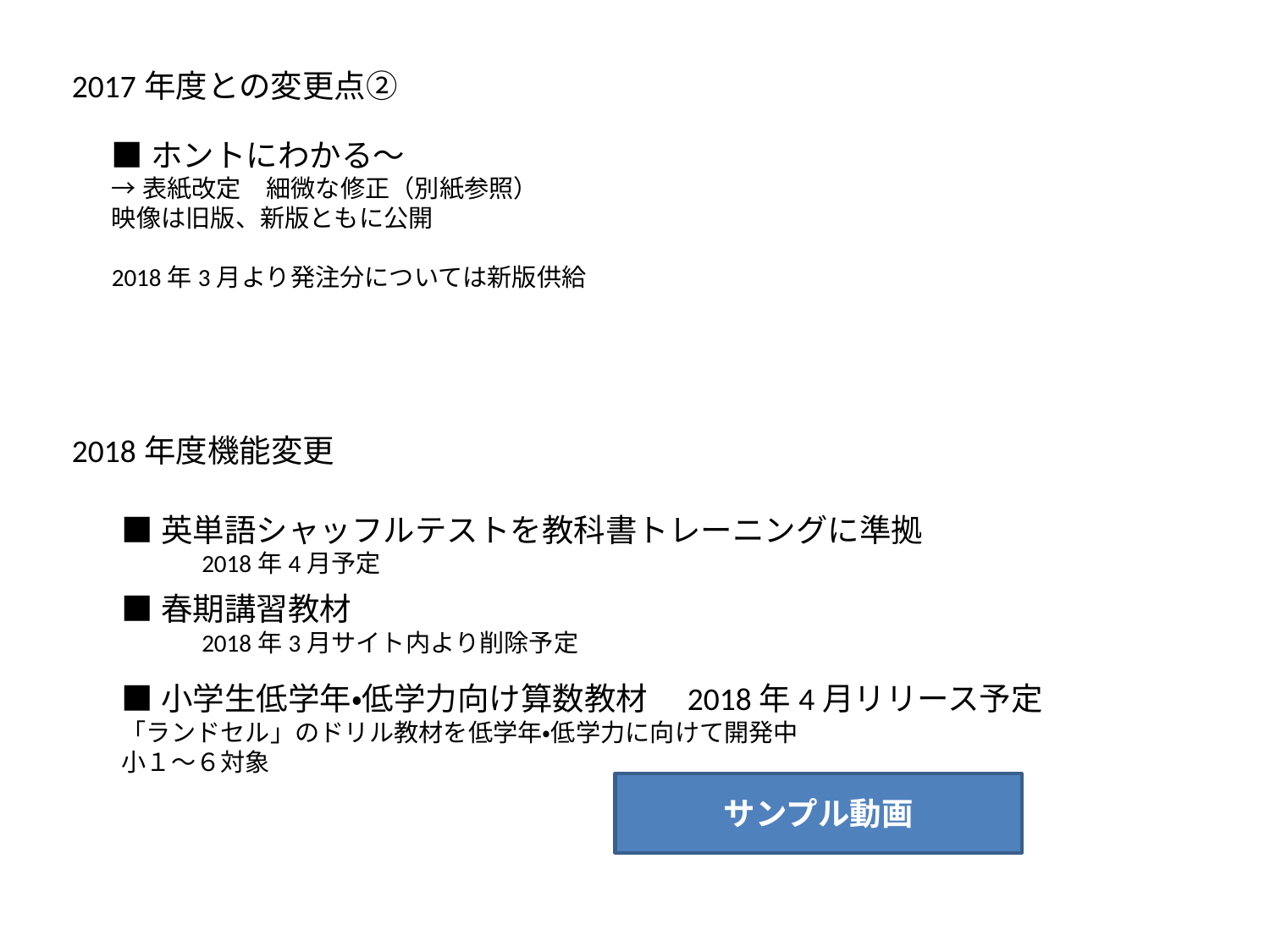

2017年度との変更点②
■ホントにわかる～
→表紙改定　細微な修正（別紙参照）
映像は旧版、新版ともに公開

2018年3月より発注分については新版供給

2018年度機能変更
■英単語シャッフルテストを教科書トレーニングに準拠
　　　2018年4月予定
■春期講習教材
　　　2018年3月サイト内より削除予定
■小学生低学年・低学力向け算数教材　2018年4月リリース予定
「ランドセル」のドリル教材を低学年・低学力に向けて開発中
小１～６対象

サンプル動画